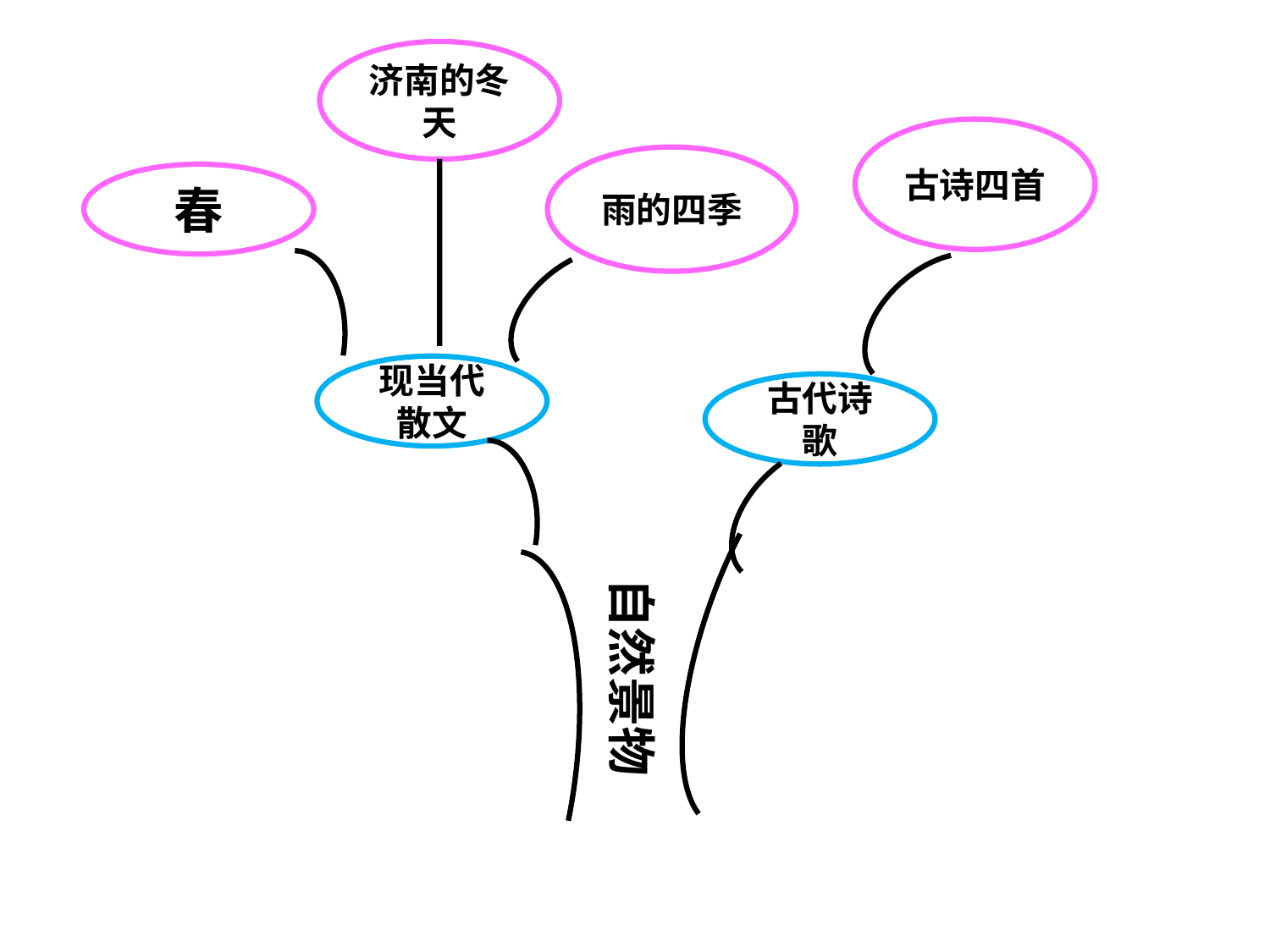

济南的冬天
古诗四首
雨的四季
春

现当代散文
古代诗歌

自然景物